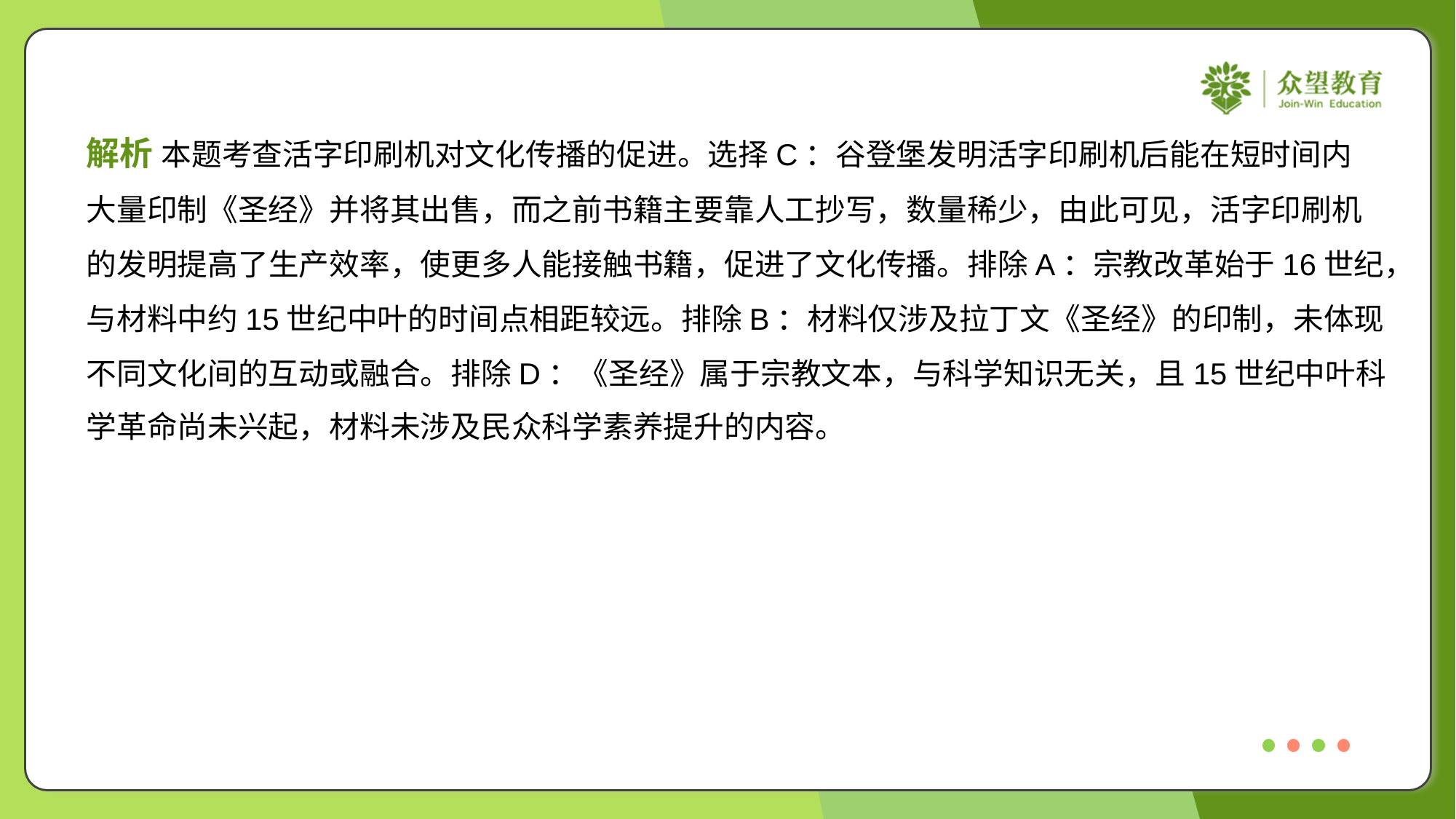

解析 本题考查活字印刷机对文化传播的促进。选择C：谷登堡发明活字印刷机后能在短时间内
大量印制《圣经》并将其出售，而之前书籍主要靠人工抄写，数量稀少，由此可见，活字印刷机
的发明提高了生产效率，使更多人能接触书籍，促进了文化传播。排除A：宗教改革始于16世纪，
与材料中约15世纪中叶的时间点相距较远。排除B：材料仅涉及拉丁文《圣经》的印制，未体现
不同文化间的互动或融合。排除D：《圣经》属于宗教文本，与科学知识无关，且15世纪中叶科
学革命尚未兴起，材料未涉及民众科学素养提升的内容。